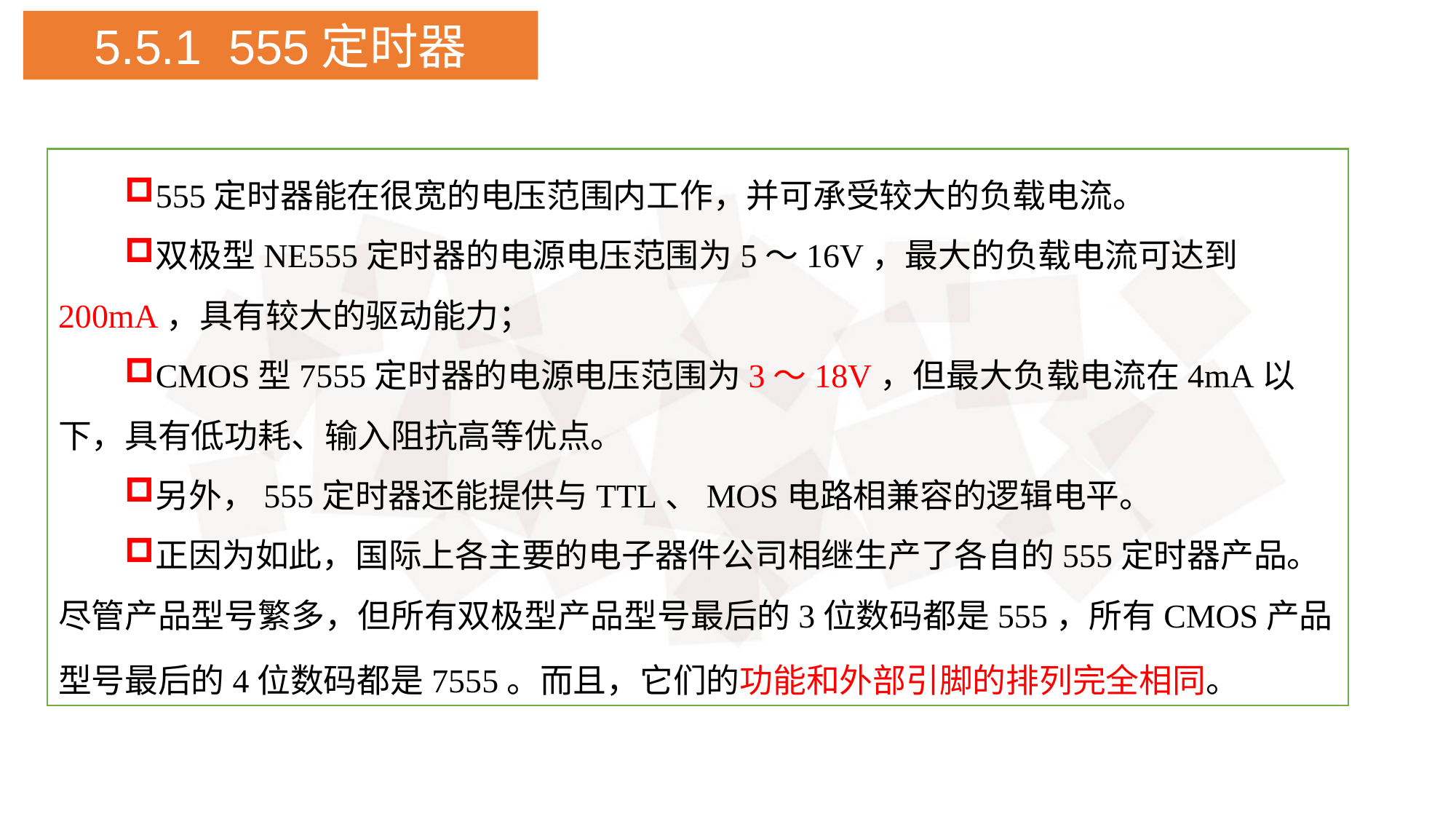

5.5.1  555定时器
Video Import
555定时器能在很宽的电压范围内工作，并可承受较大的负载电流。
双极型NE555定时器的电源电压范围为5～16V，最大的负载电流可达到200mA，具有较大的驱动能力；
CMOS型7555定时器的电源电压范围为3～18V，但最大负载电流在4mA以下，具有低功耗、输入阻抗高等优点。
另外，555定时器还能提供与TTL、MOS电路相兼容的逻辑电平。
正因为如此，国际上各主要的电子器件公司相继生产了各自的555定时器产品。尽管产品型号繁多，但所有双极型产品型号最后的3位数码都是555，所有CMOS产品型号最后的4位数码都是7555。而且，它们的功能和外部引脚的排列完全相同。